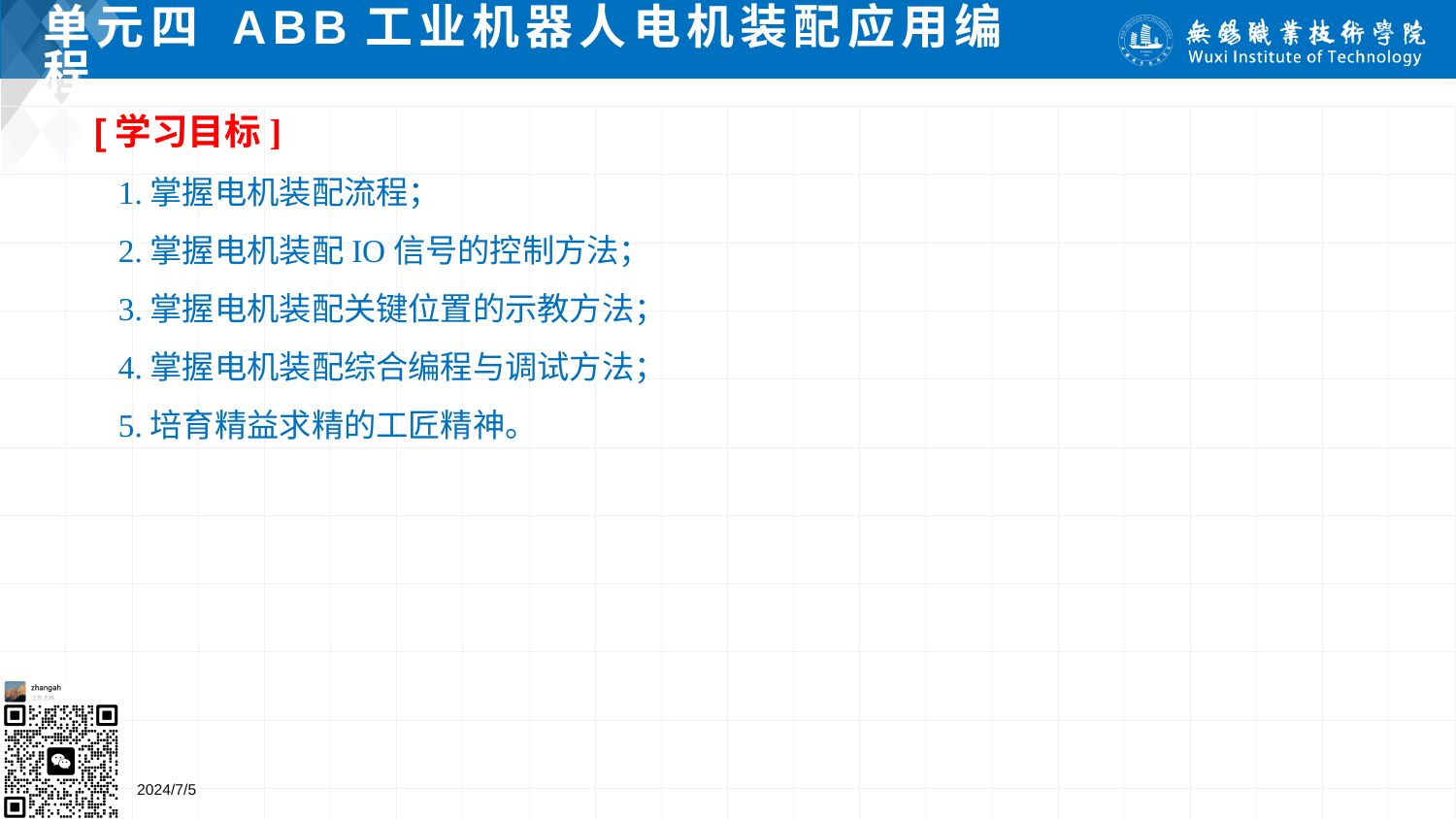

# 单元四 ABB工业机器人电机装配应用编程
[学习目标]
   1.掌握电机装配流程；
   2.掌握电机装配IO信号的控制方法；
   3.掌握电机装配关键位置的示教方法；
   4.掌握电机装配综合编程与调试方法；
   5.培育精益求精的工匠精神。
2024/7/5